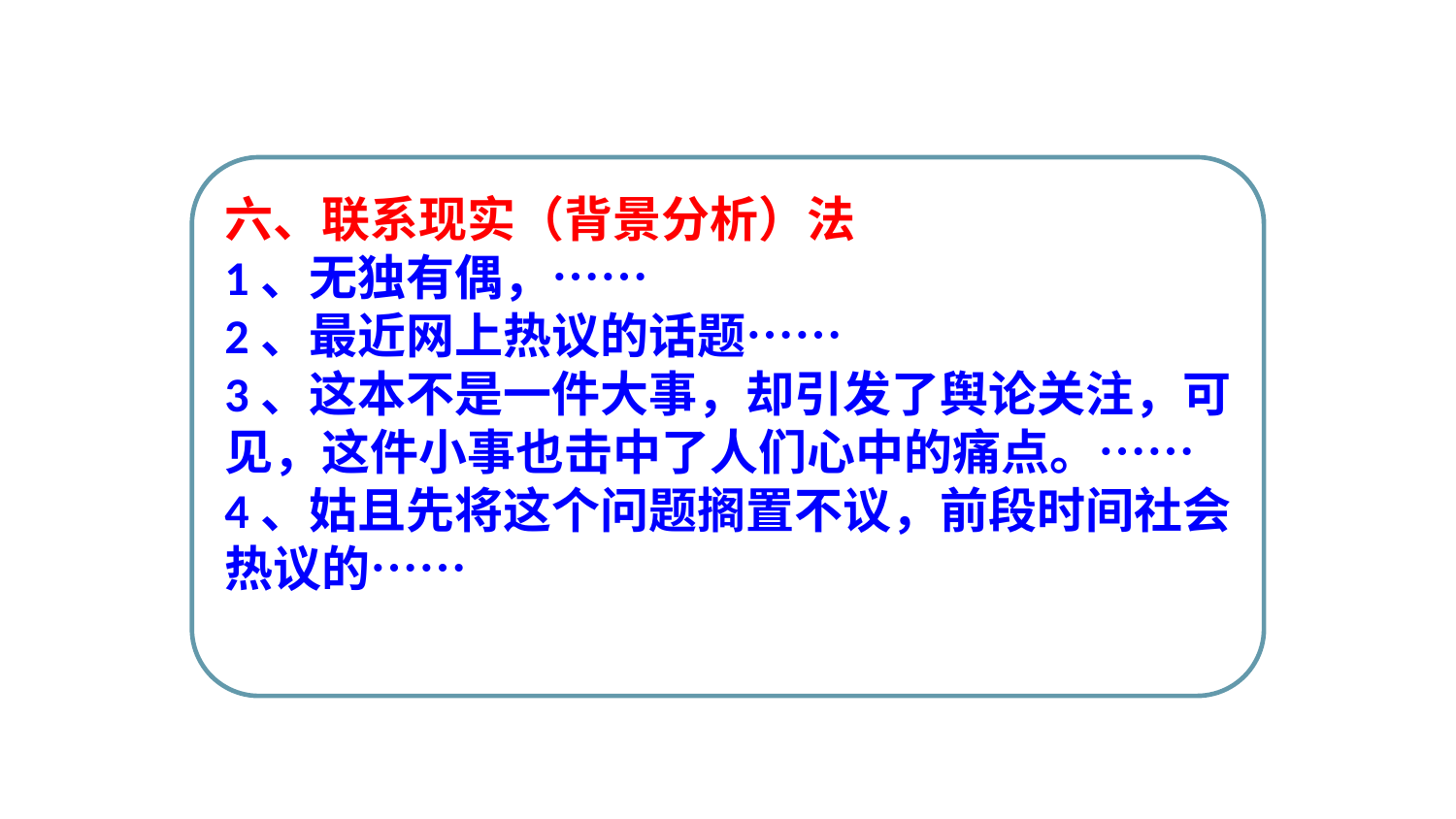

六、联系现实（背景分析）法
1、无独有偶，……
2、最近网上热议的话题……
3、这本不是一件大事，却引发了舆论关注，可见，这件小事也击中了人们心中的痛点。……
4、姑且先将这个问题搁置不议，前段时间社会热议的……